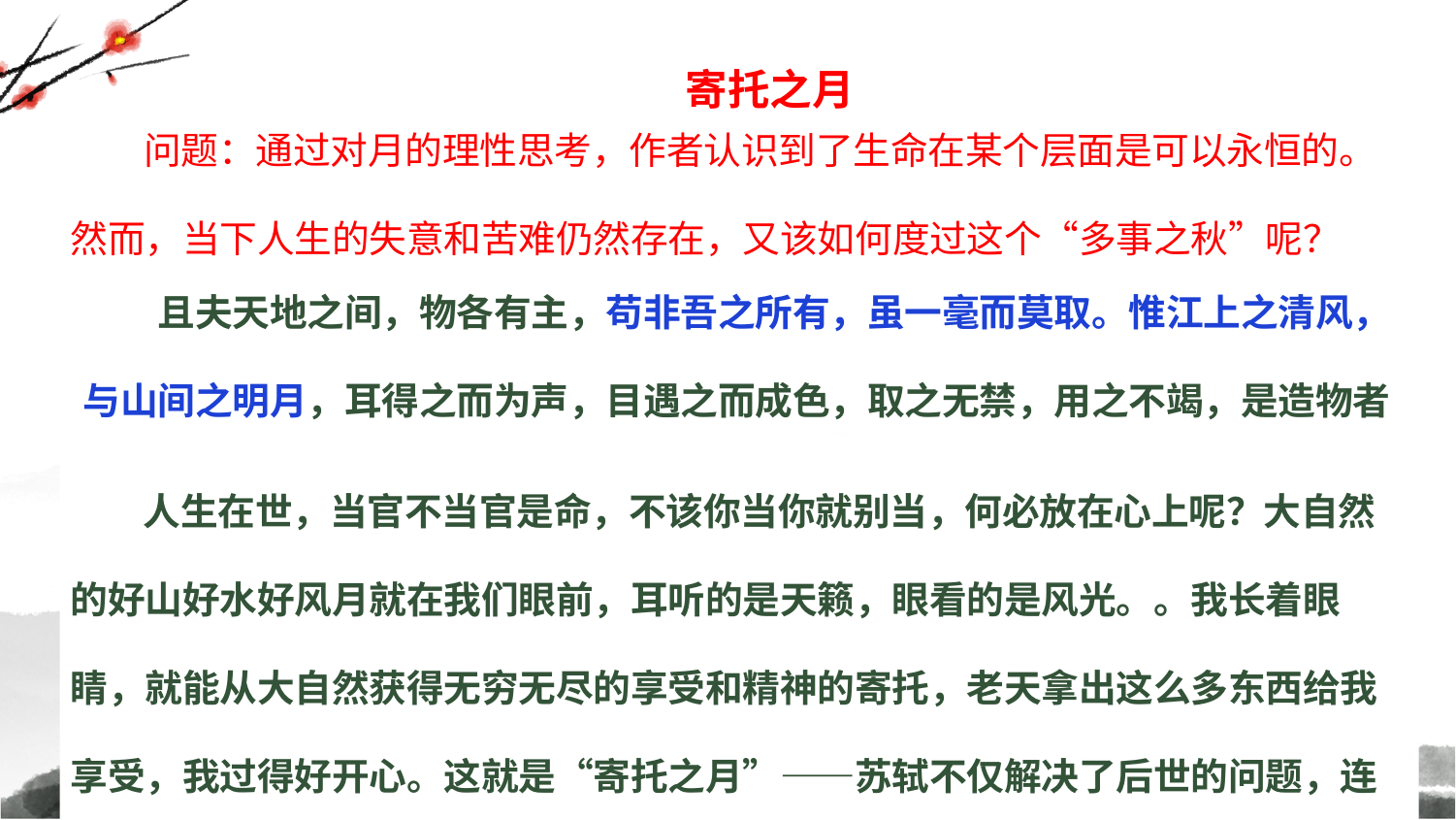

寄托之月
       问题：通过对月的理性思考，作者认识到了生命在某个层面是可以永恒的。然而，当下人生的失意和苦难仍然存在，又该如何度过这个“多事之秋”呢？
       且夫天地之间，物各有主，苟非吾之所有，虽一毫而莫取。惟江上之清风，与山间之明月，耳得之而为声，目遇之而成色，取之无禁，用之不竭，是造物者之无尽藏也，而吾与子之所共适。
人生在世，当官不当官是命，不该你当你就别当，何必放在心上呢？大自然的好山好水好风月就在我们眼前，耳听的是天籁，眼看的是风光。。我长着眼睛，就能从大自然获得无穷无尽的享受和精神的寄托，老天拿出这么多东西给我享受，我过得好开心。这就是“寄托之月”——苏轼不仅解决了后世的问题，连当下的问题都在月（以月为表征的山水）里解决了。“山水之乐，风月无边”，从此，不论遇到什么坎坷和打击，只要清风明月在，他就是快乐的苏东坡。